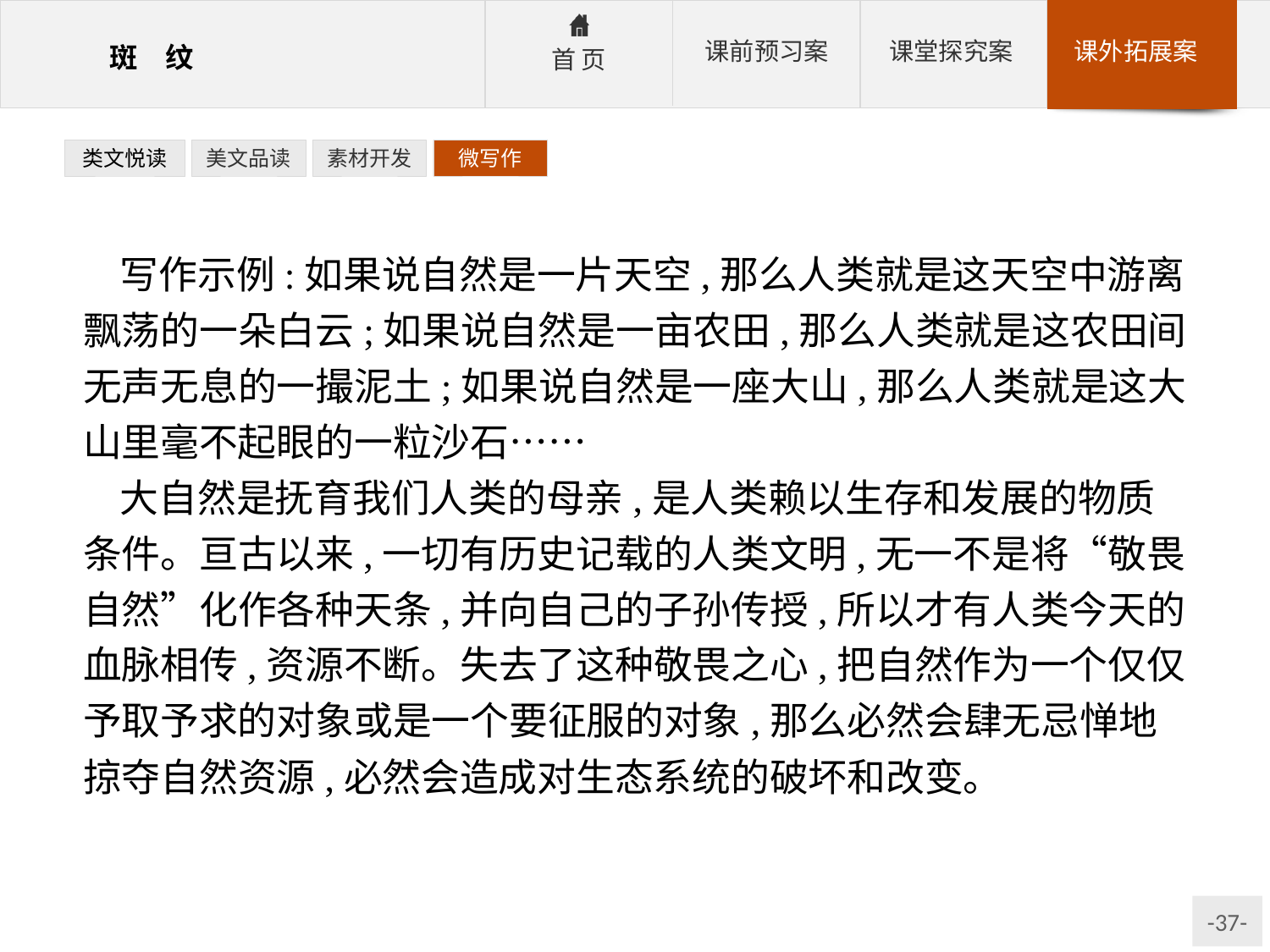

类文悦读
美文品读
素材开发
微写作
写作示例:如果说自然是一片天空,那么人类就是这天空中游离飘荡的一朵白云;如果说自然是一亩农田,那么人类就是这农田间无声无息的一撮泥土;如果说自然是一座大山,那么人类就是这大山里毫不起眼的一粒沙石……
大自然是抚育我们人类的母亲,是人类赖以生存和发展的物质条件。亘古以来,一切有历史记载的人类文明,无一不是将“敬畏自然”化作各种天条,并向自己的子孙传授,所以才有人类今天的血脉相传,资源不断。失去了这种敬畏之心,把自然作为一个仅仅予取予求的对象或是一个要征服的对象,那么必然会肆无忌惮地掠夺自然资源,必然会造成对生态系统的破坏和改变。